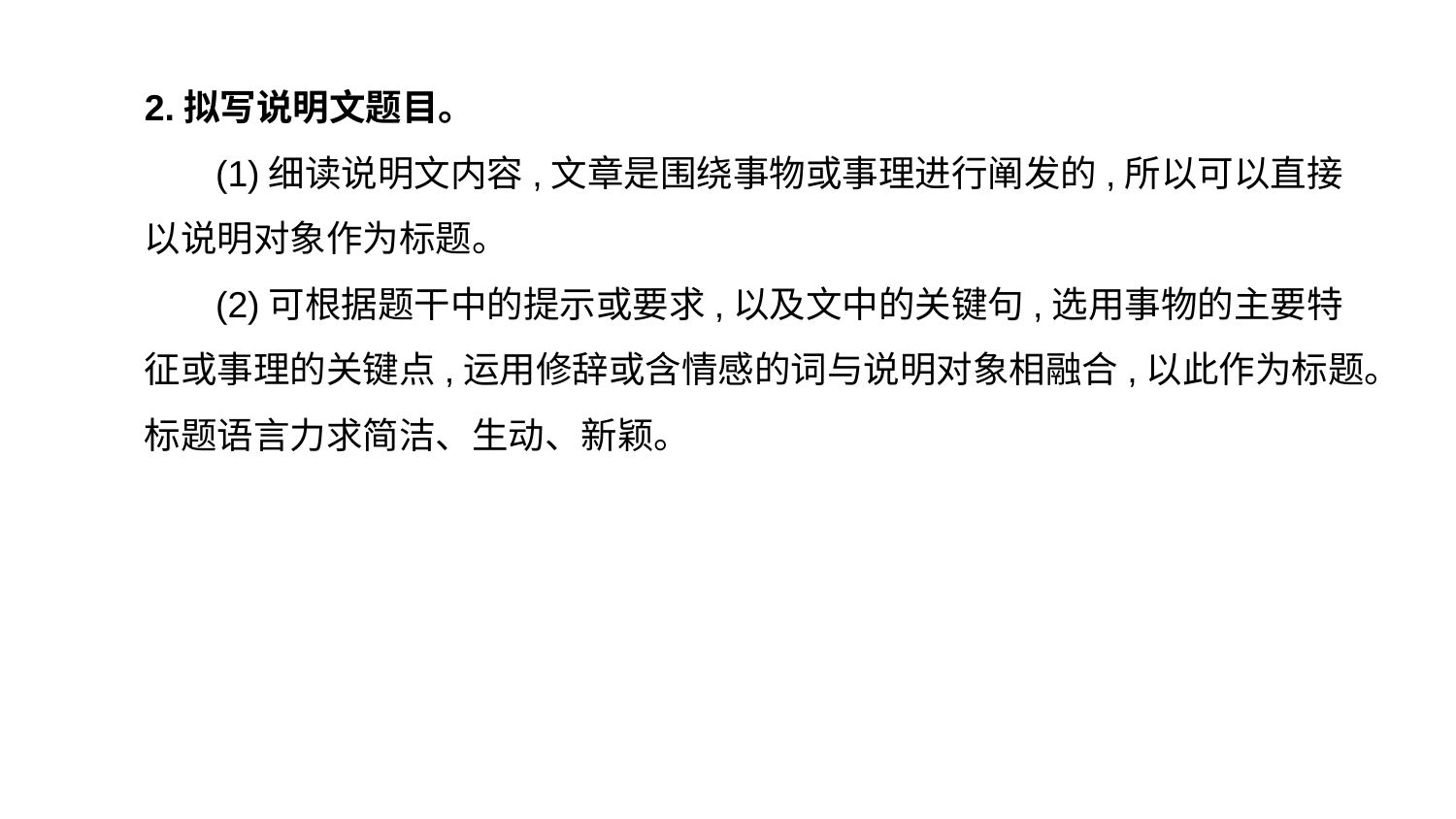

2.拟写说明文题目。
(1)细读说明文内容,文章是围绕事物或事理进行阐发的,所以可以直接以说明对象作为标题。
(2)可根据题干中的提示或要求,以及文中的关键句,选用事物的主要特征或事理的关键点,运用修辞或含情感的词与说明对象相融合,以此作为标题。标题语言力求简洁、生动、新颖。